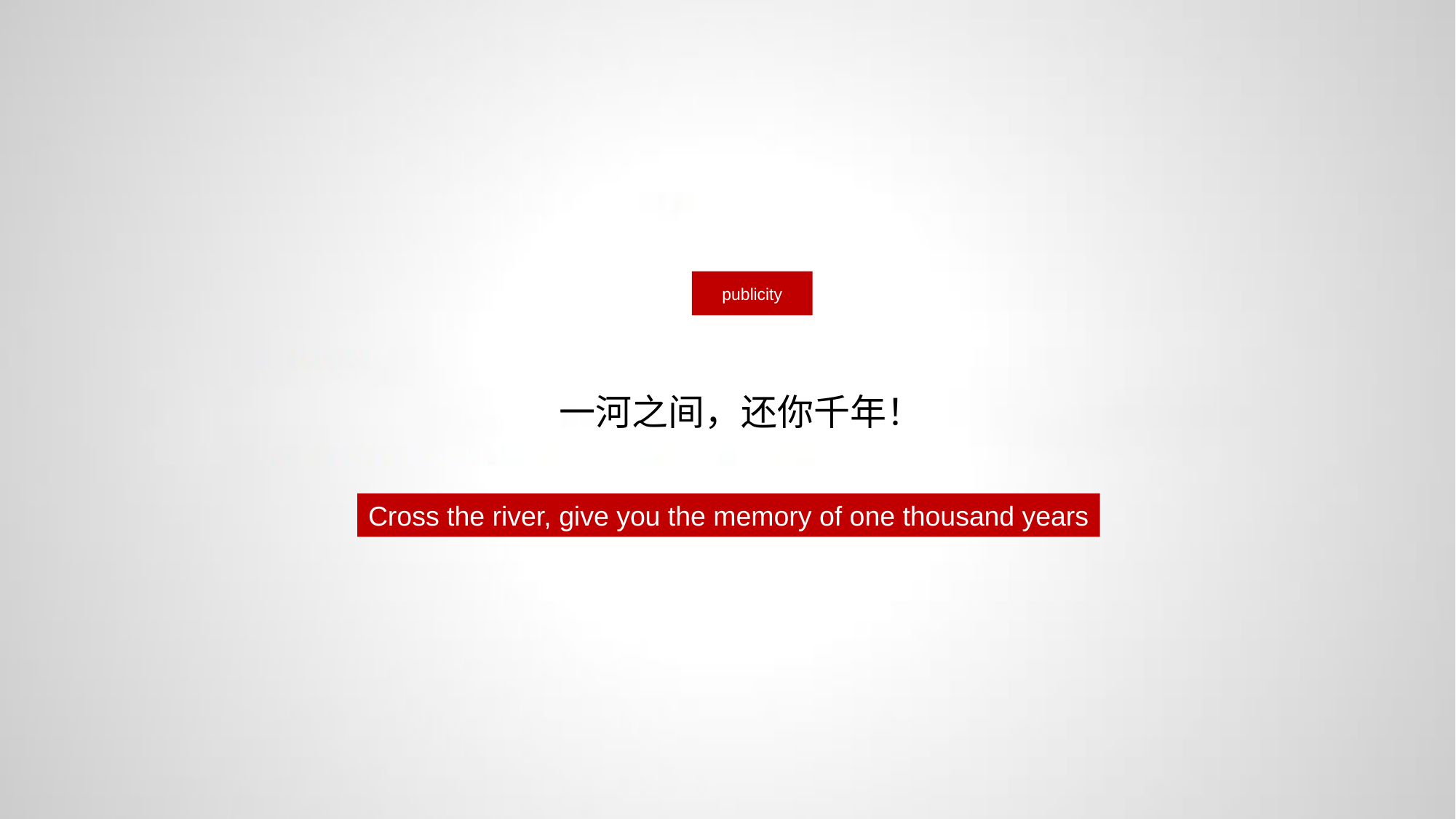

publicity
一河之间，还你千年！
Cross the river, give you the memory of one thousand years